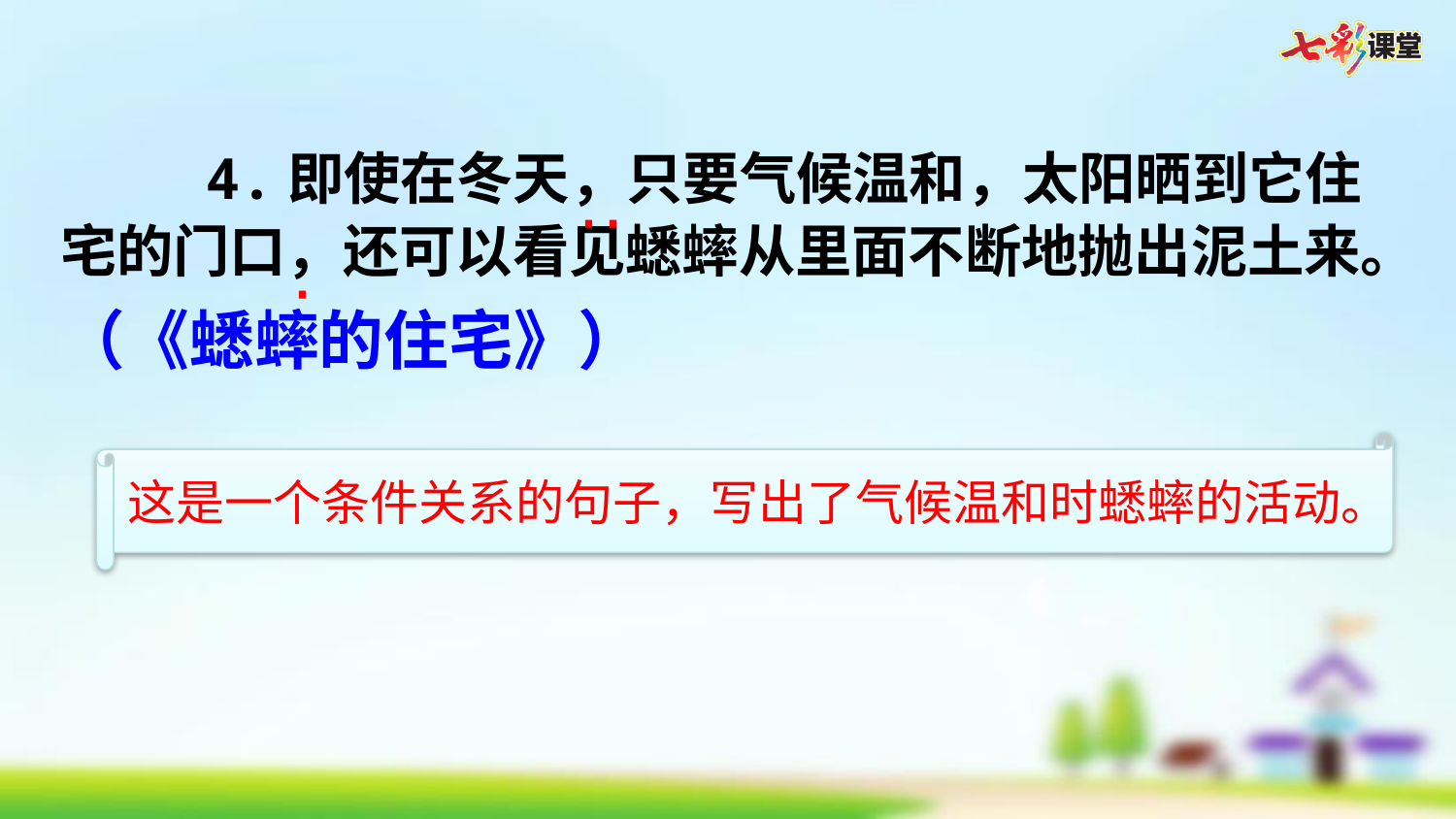

4.即使在冬天，只要气候温和，太阳晒到它住宅的门口，还可以看见蟋蟀从里面不断地抛出泥土来。（《蟋蟀的住宅》）
··
·
这是一个条件关系的句子，写出了气候温和时蟋蟀的活动。